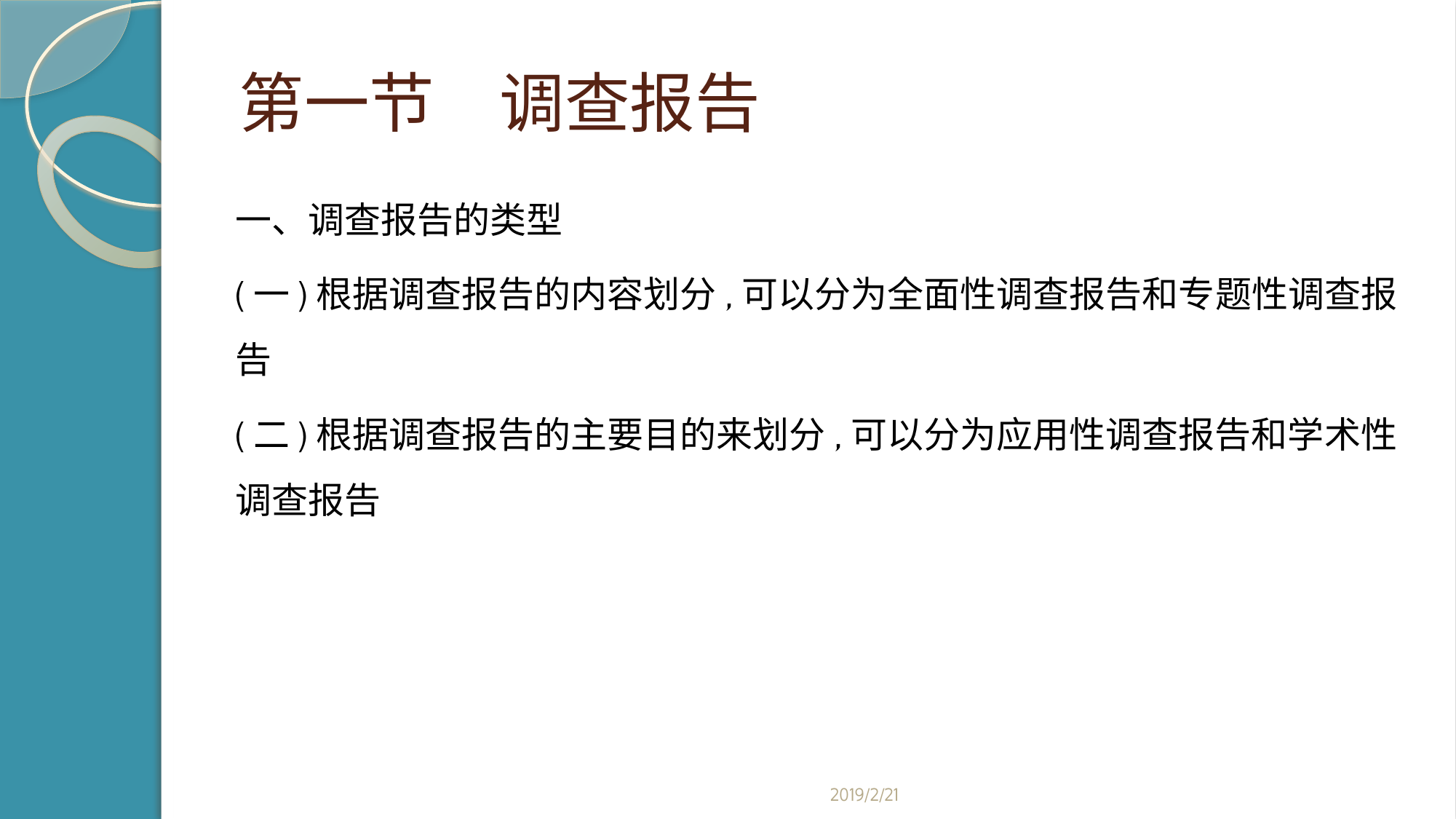

# 第一节　调查报告
一、调查报告的类型
(一)根据调查报告的内容划分,可以分为全面性调查报告和专题性调查报告
(二)根据调查报告的主要目的来划分,可以分为应用性调查报告和学术性调查报告

2019/2/21